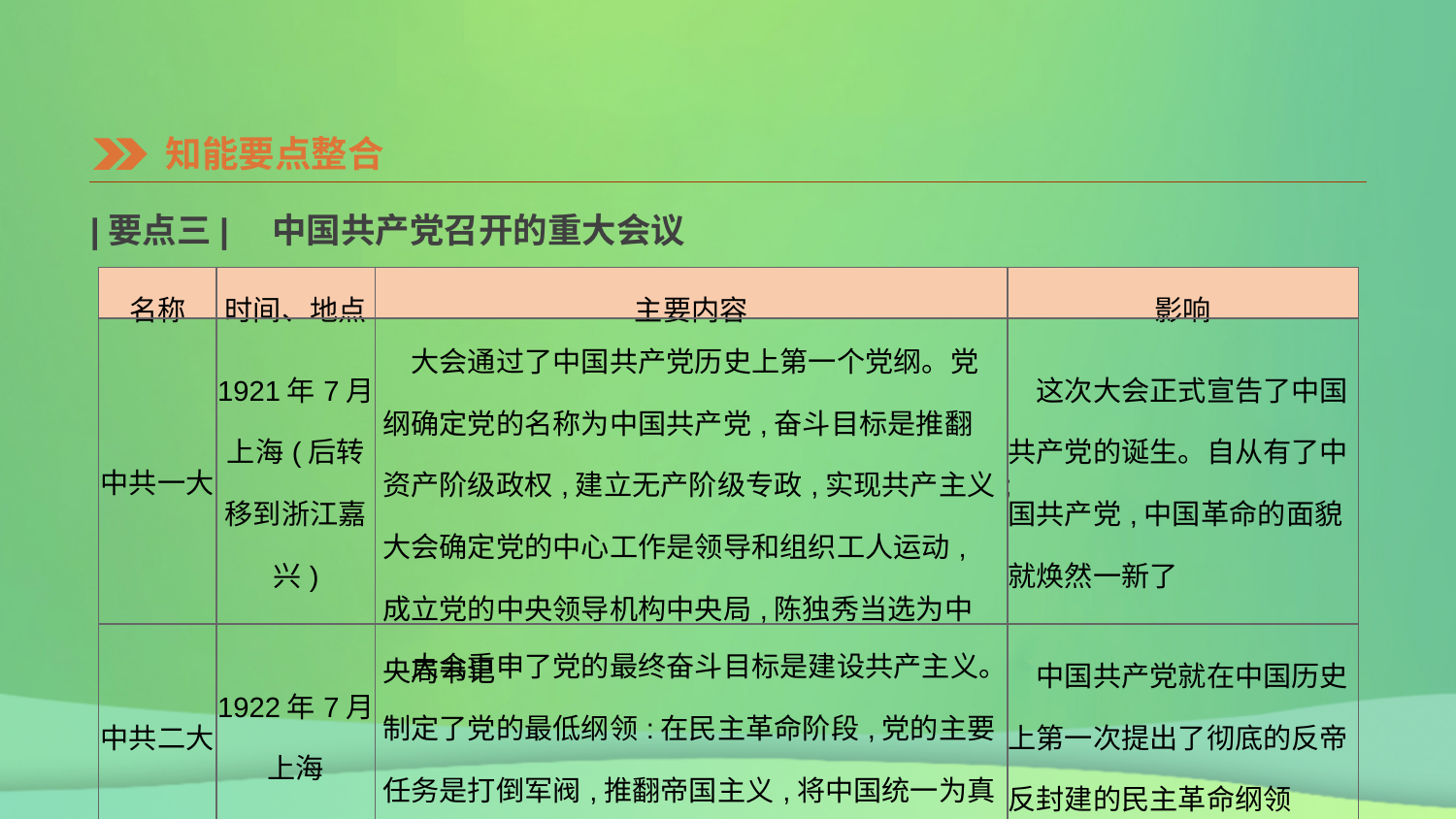

知能要点整合

|要点三|　中国共产党召开的重大会议
| 名称 | 时间、地点 | 主要内容 | 影响 |
| --- | --- | --- | --- |
| 中共一大 | 1921年7月上海(后转移到浙江嘉兴) | 大会通过了中国共产党历史上第一个党纲。党纲确定党的名称为中国共产党,奋斗目标是推翻资产阶级政权,建立无产阶级专政,实现共产主义;大会确定党的中心工作是领导和组织工人运动,成立党的中央领导机构中央局,陈独秀当选为中央局书记 | 这次大会正式宣告了中国共产党的诞生。自从有了中国共产党,中国革命的面貌就焕然一新了 |
| 中共二大 | 1922年7月上海 | 大会重申了党的最终奋斗目标是建设共产主义。制定了党的最低纲领:在民主革命阶段,党的主要任务是打倒军阀,推翻帝国主义,将中国统一为真正的民主共和国 | 中国共产党就在中国历史上第一次提出了彻底的反帝反封建的民主革命纲领 |